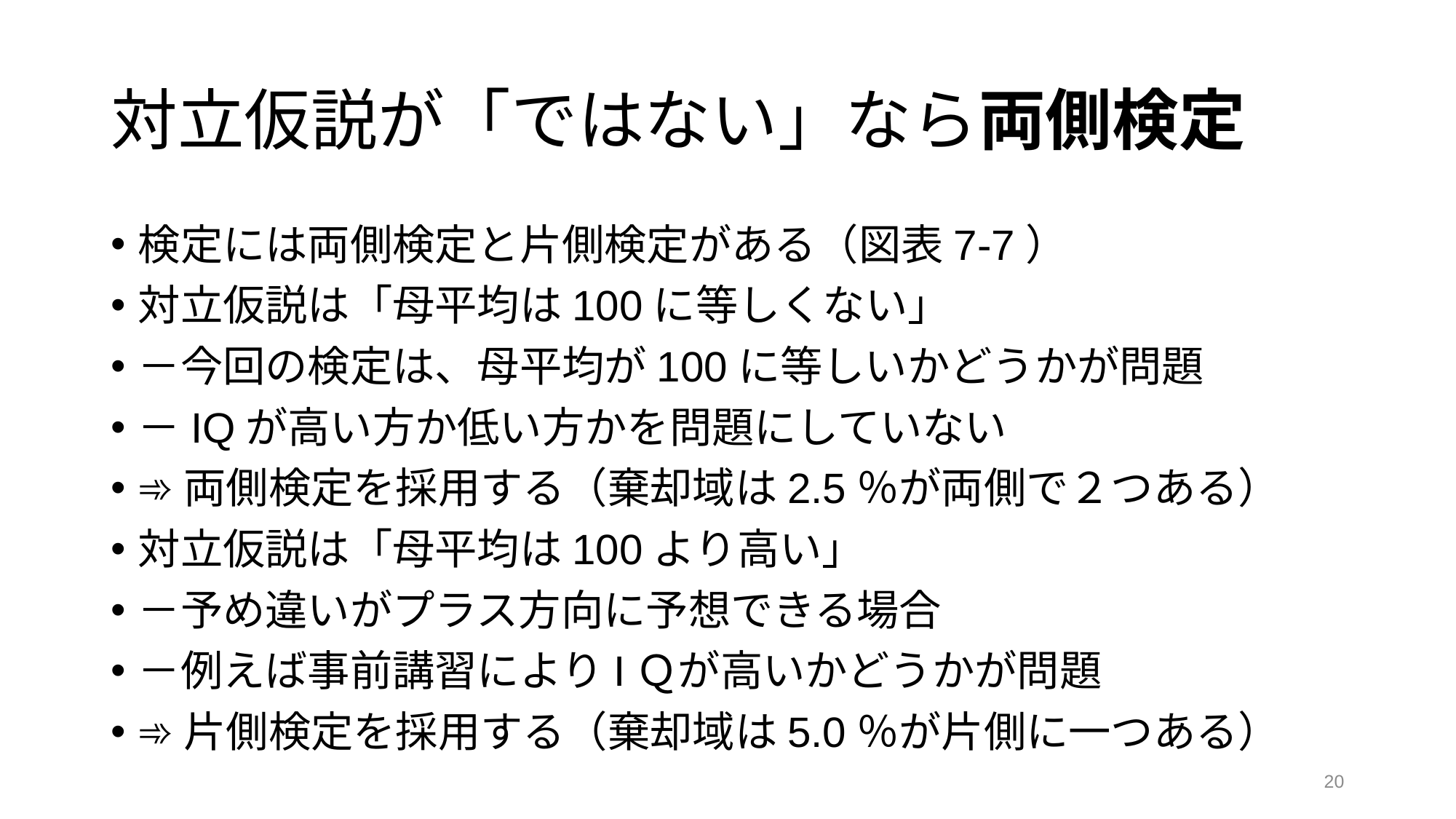

# 対立仮説が「ではない」なら両側検定
検定には両側検定と片側検定がある（図表7-7）
対立仮説は「母平均は100に等しくない」
－今回の検定は、母平均が100に等しいかどうかが問題
－IQが高い方か低い方かを問題にしていない
➾両側検定を採用する（棄却域は2.5％が両側で２つある）
対立仮説は「母平均は100より高い」
－予め違いがプラス方向に予想できる場合
－例えば事前講習によりIＱが高いかどうかが問題
➾片側検定を採用する（棄却域は5.0％が片側に一つある）

20